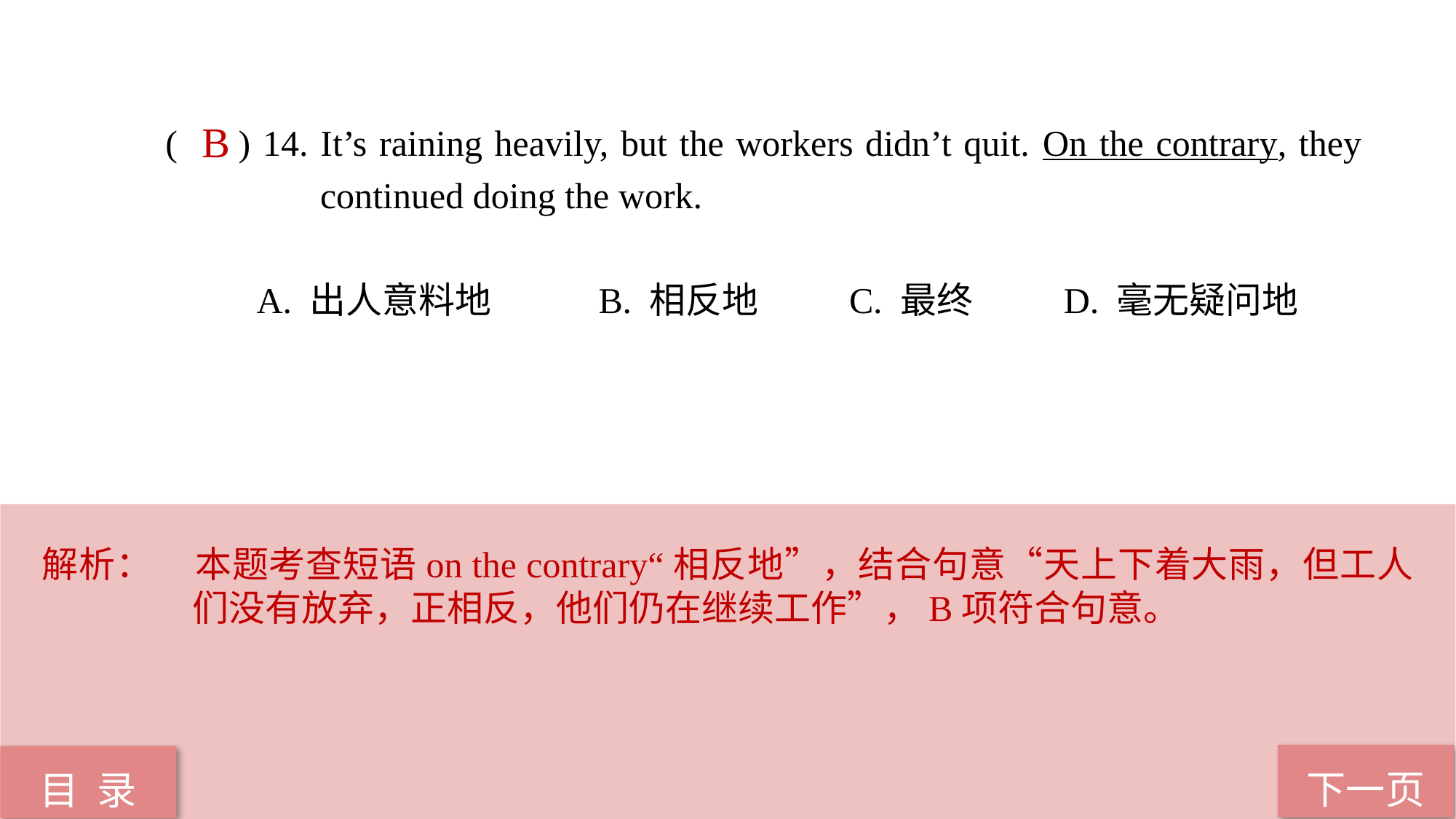

(     ) 14. It’s raining heavily, but the workers didn’t quit. On the contrary, they 	     continued doing the work.

          A. 出人意料地            B. 相反地          C. 最终          D. 毫无疑问地
B
解析：	本题考查短语on the contrary“相反地”，结合句意“天上下着大雨，但工人们没有放弃，正相反，他们仍在继续工作”，B项符合句意。